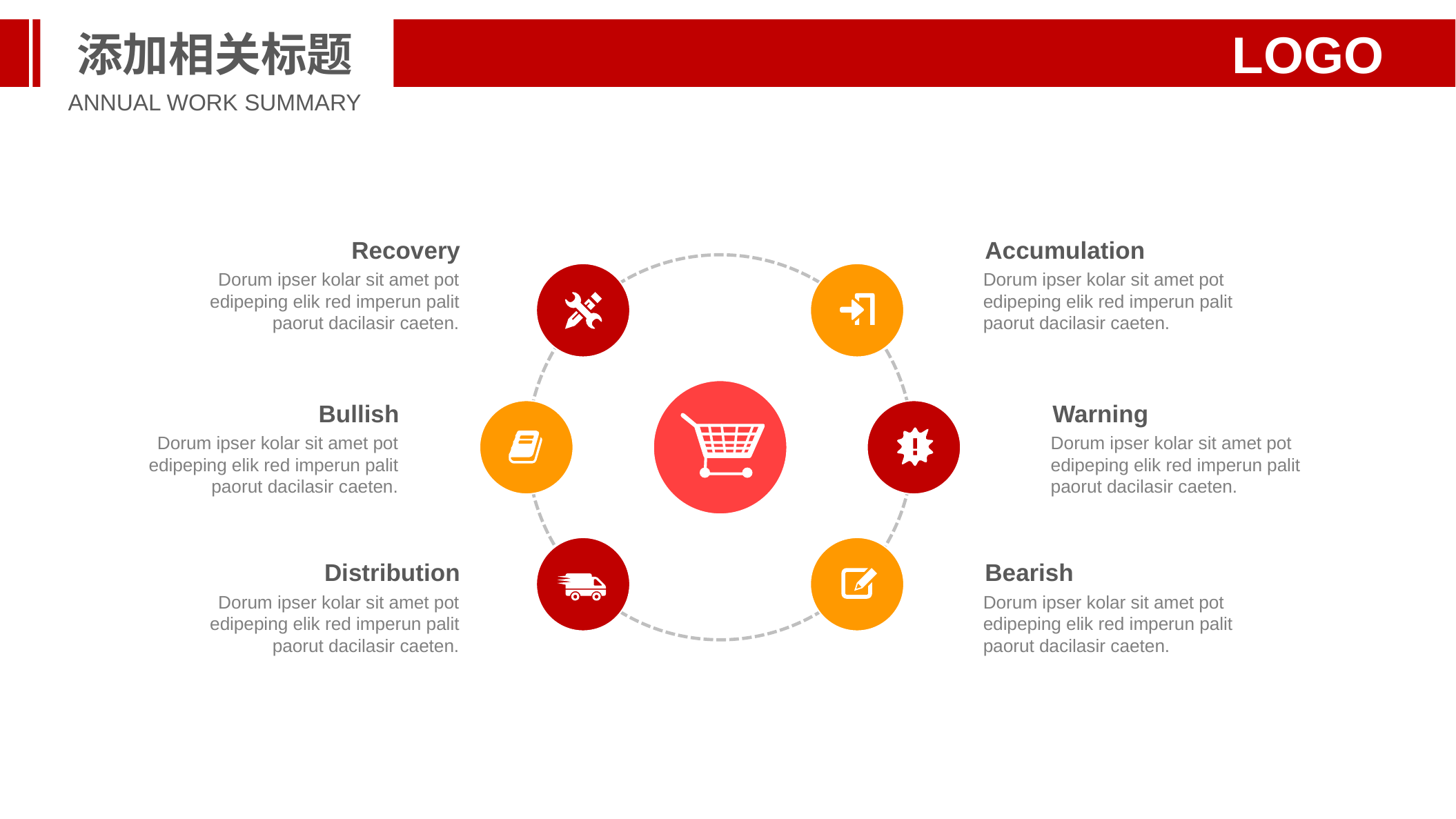

添加相关标题
LOGO
ANNUAL WORK SUMMARY
Recovery
Dorum ipser kolar sit amet pot edipeping elik red imperun palit paorut dacilasir caeten.
Accumulation
Dorum ipser kolar sit amet pot edipeping elik red imperun palit paorut dacilasir caeten.

Bullish
Dorum ipser kolar sit amet pot edipeping elik red imperun palit paorut dacilasir caeten.
Warning
Dorum ipser kolar sit amet pot edipeping elik red imperun palit paorut dacilasir caeten.

Distribution
Dorum ipser kolar sit amet pot edipeping elik red imperun palit paorut dacilasir caeten.
Bearish
Dorum ipser kolar sit amet pot edipeping elik red imperun palit paorut dacilasir caeten.